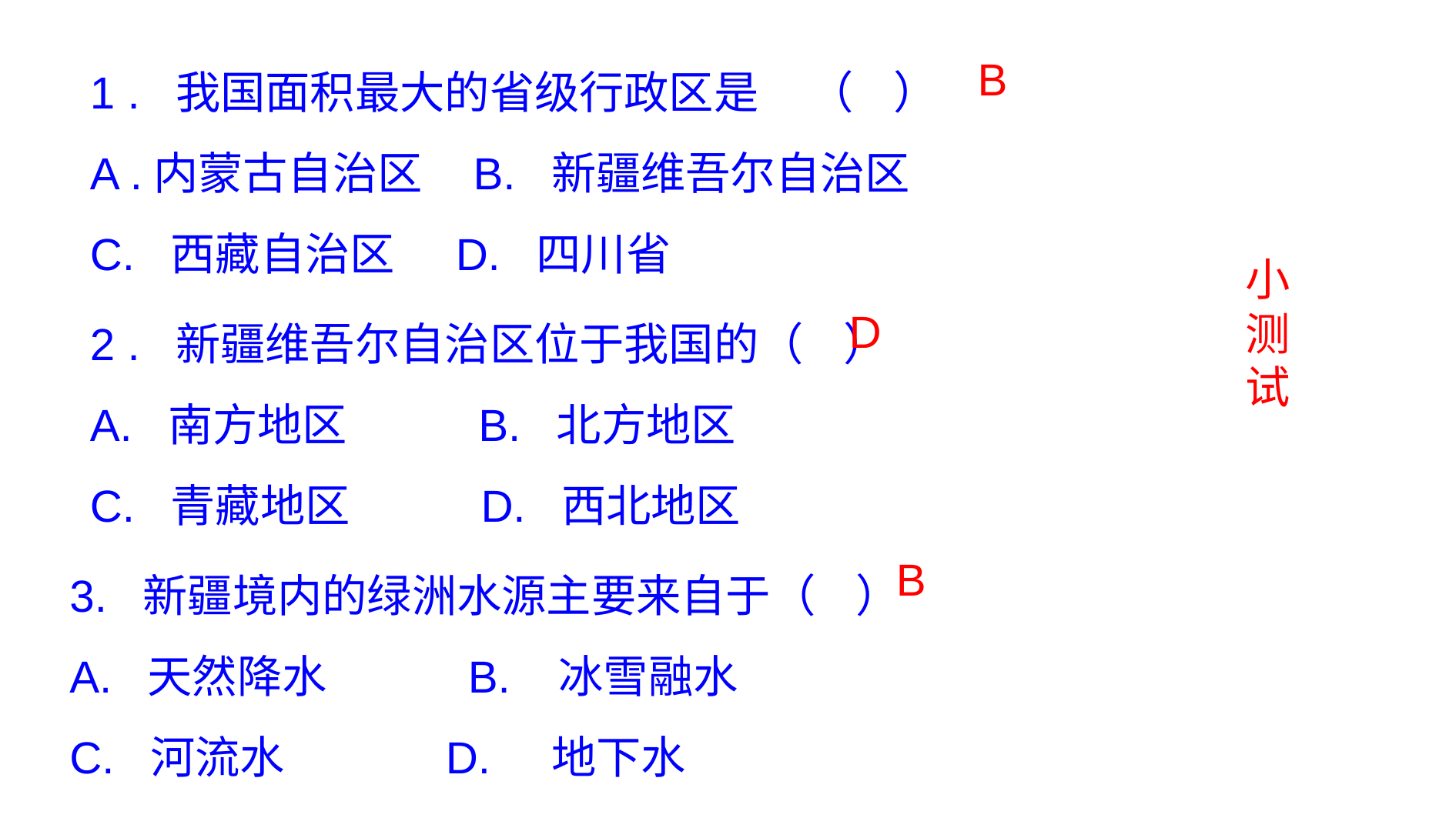

1 .  我国面积最大的省级行政区是     （    ）
A .内蒙古自治区    B.  新疆维吾尔自治区
C.  西藏自治区     D.  四川省
B

小
测
试
2 .  新疆维吾尔自治区位于我国的（    ）
A.  南方地区            B.  北方地区
C.  青藏地区            D.  西北地区
D
  3.  新疆境内的绿洲水源主要来自于（    ）
  A.  天然降水             B.   冰雪融水
  C.  河流水               D.    地下水
B